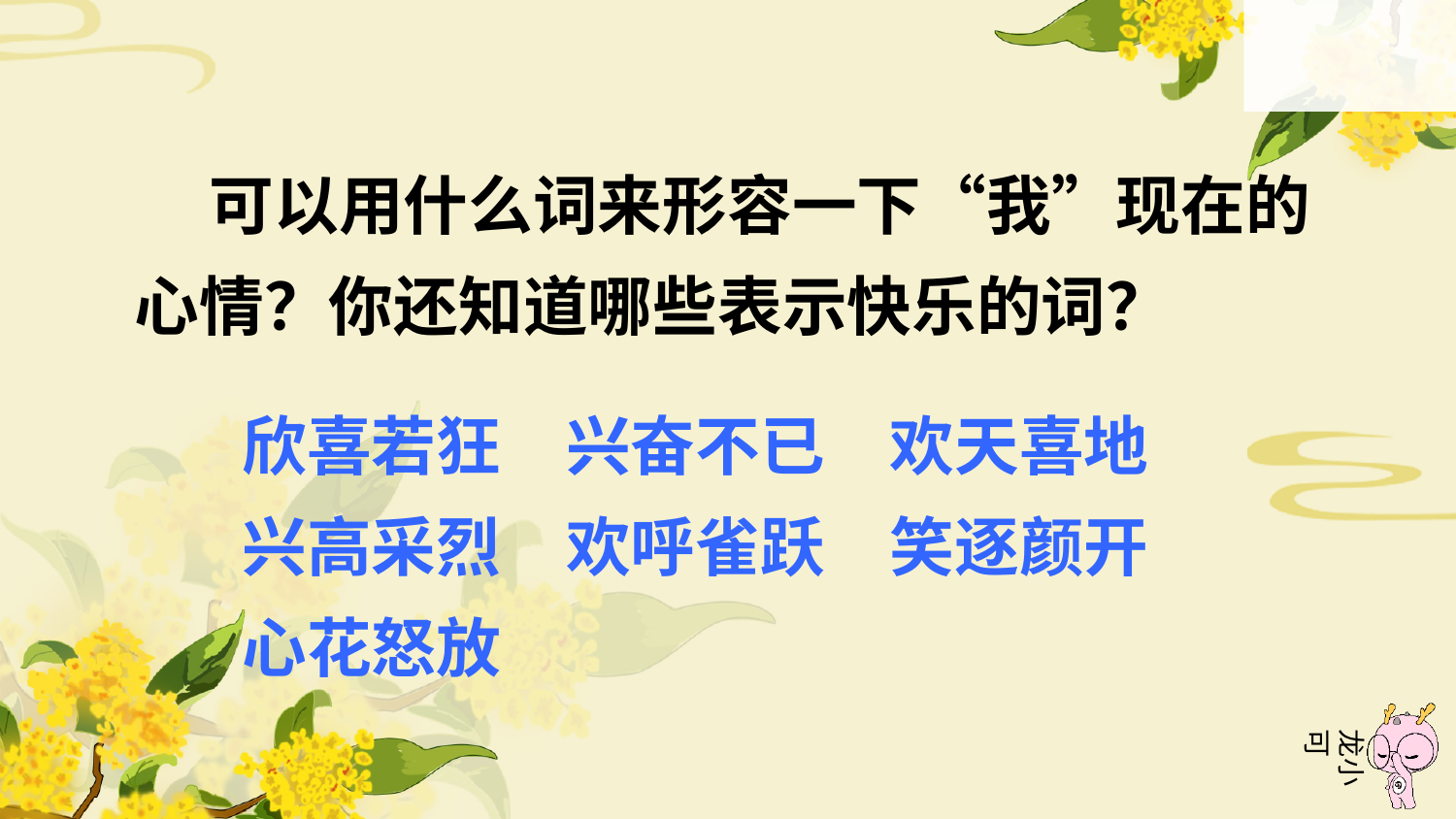

可以用什么词来形容一下“我”现在的心情？你还知道哪些表示快乐的词？
欣喜若狂　兴奋不已　欢天喜地
兴高采烈　欢呼雀跃　笑逐颜开　心花怒放